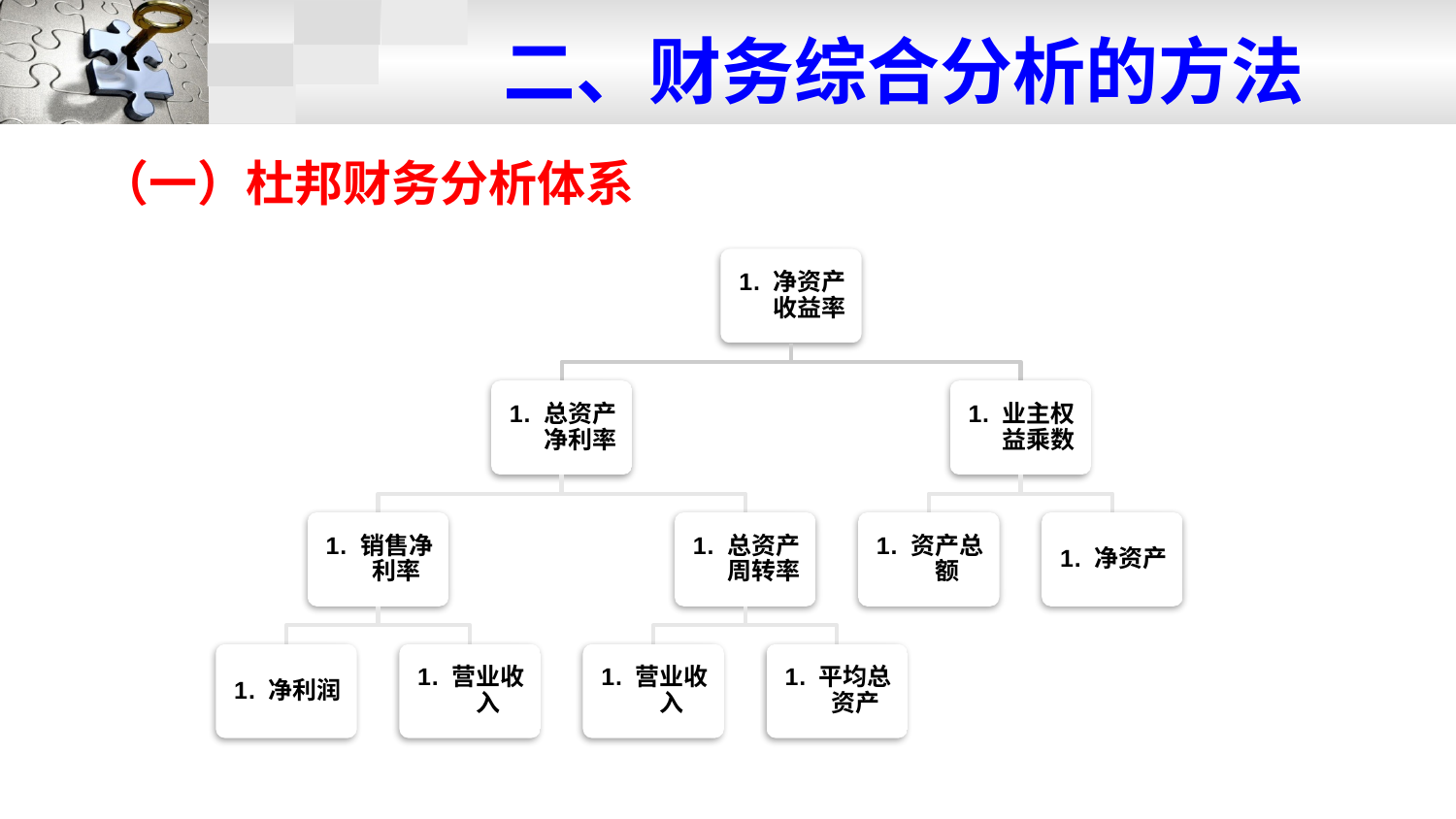

# 二、财务综合分析的方法
（一）杜邦财务分析体系
净资产收益率
总资产净利率
销售净利率
净利润
营业收入
总资产周转率
营业收入
平均总资产
业主权益乘数
资产总额
净资产